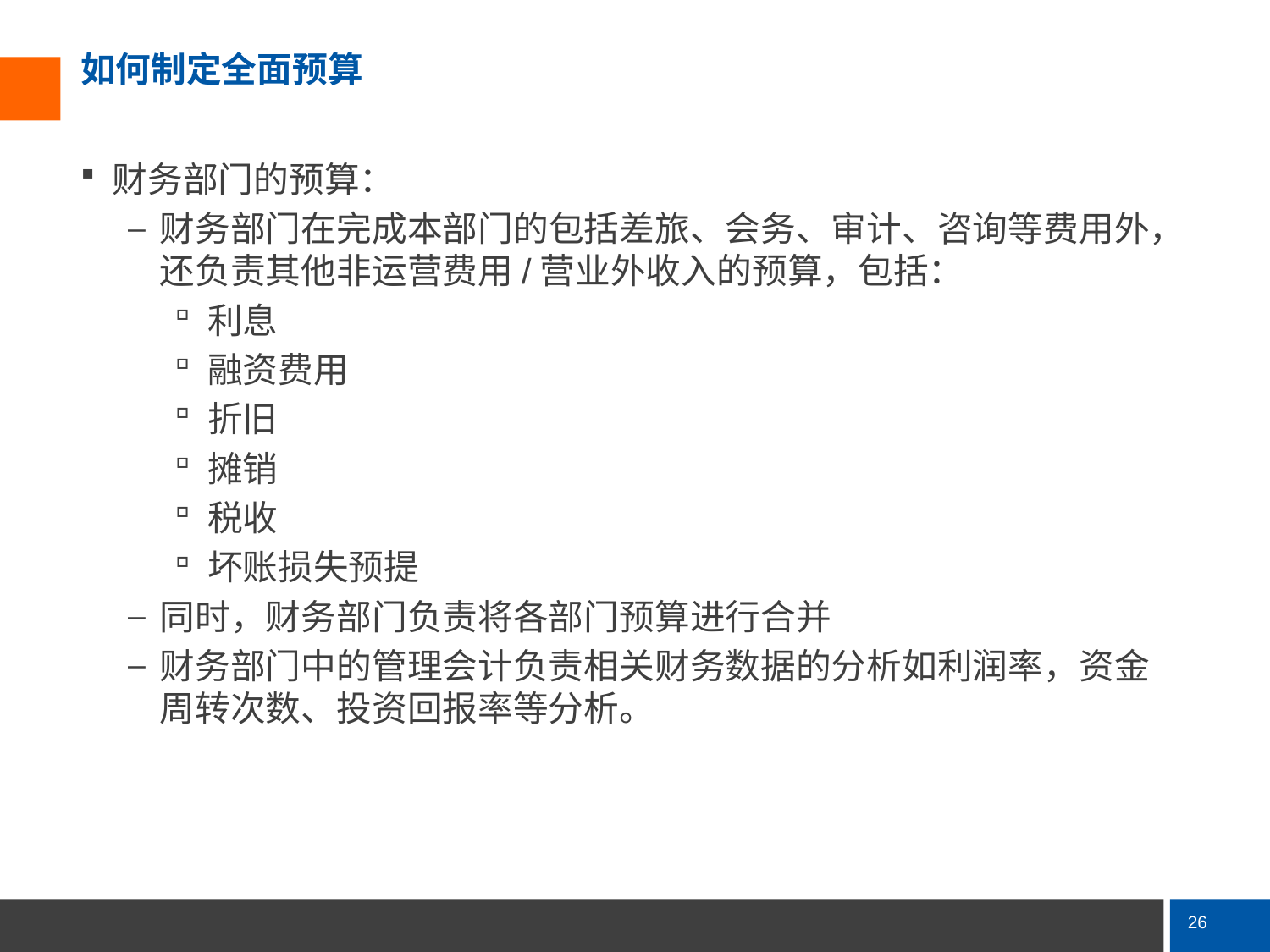

# 如何制定全面预算
财务部门的预算：
财务部门在完成本部门的包括差旅、会务、审计、咨询等费用外，还负责其他非运营费用/营业外收入的预算，包括：
利息
融资费用
折旧
摊销
税收
坏账损失预提
同时，财务部门负责将各部门预算进行合并
财务部门中的管理会计负责相关财务数据的分析如利润率，资金周转次数、投资回报率等分析。